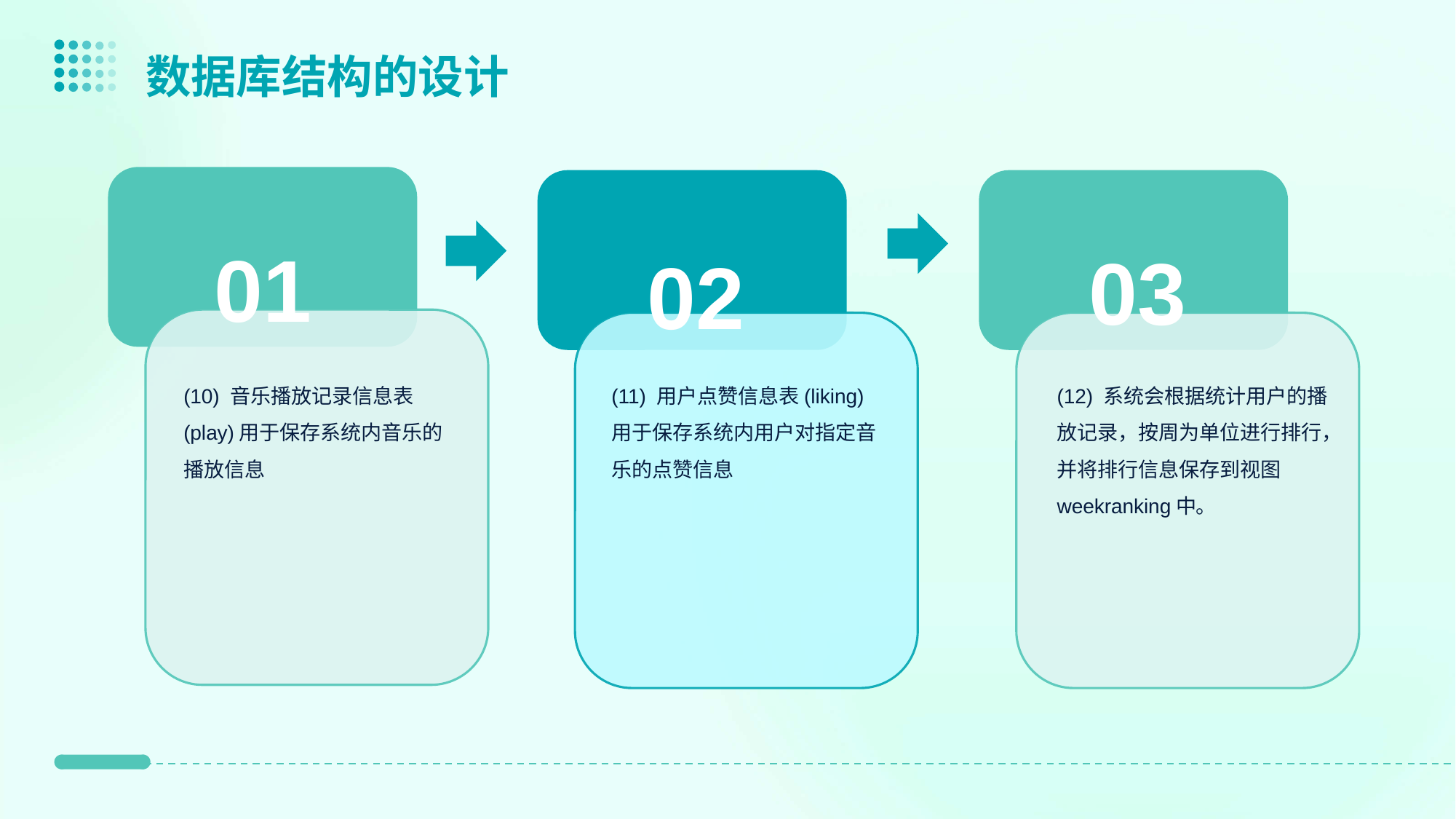

数据库结构的设计

01
03
02

(10) 音乐播放记录信息表(play)用于保存系统内音乐的播放信息
(11) 用户点赞信息表(liking)用于保存系统内用户对指定音乐的点赞信息
(12) 系统会根据统计用户的播放记录，按周为单位进行排行，并将排行信息保存到视图weekranking中。